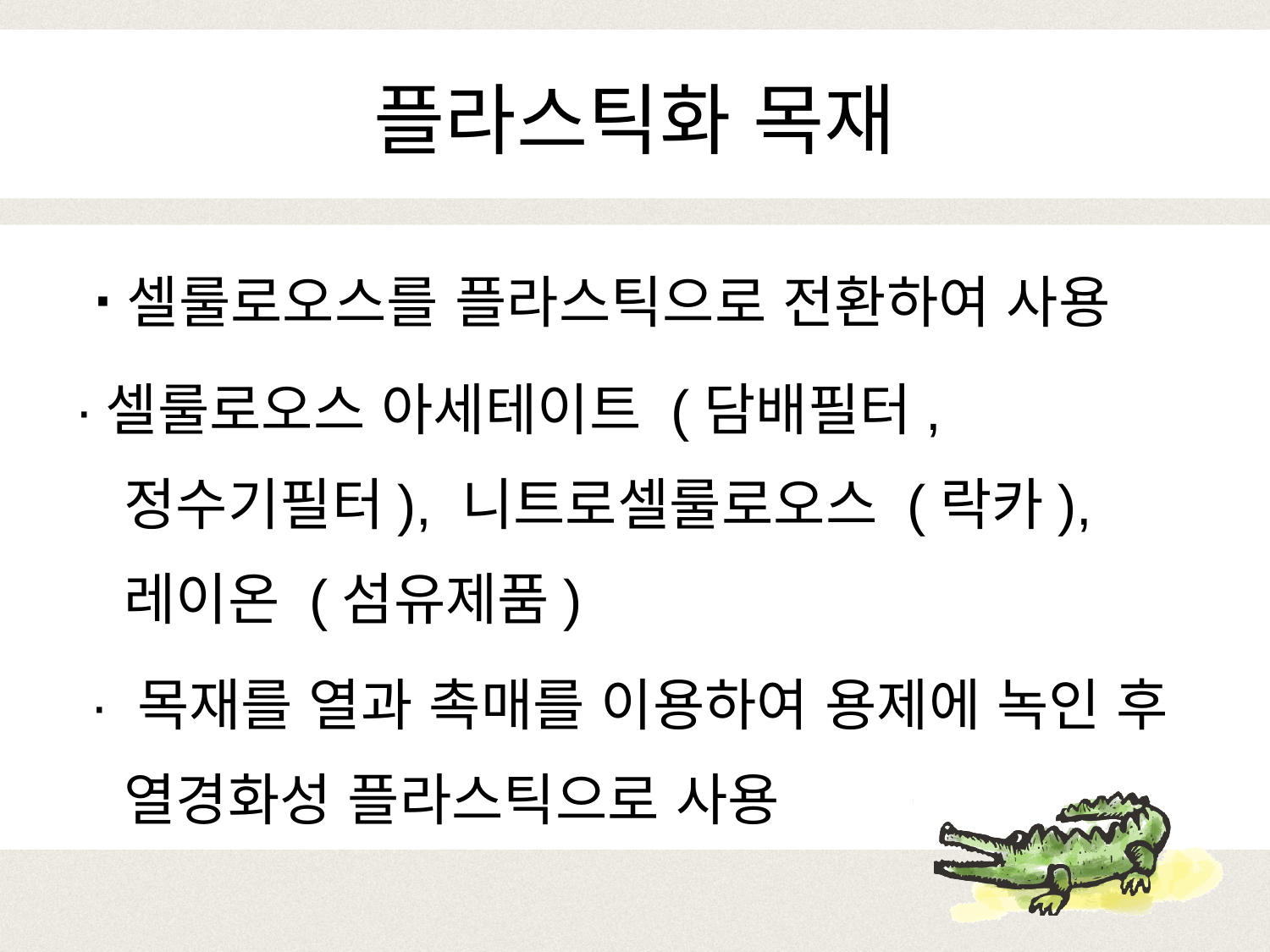

# 플라스틱화 목재
 ∙셀룰로오스를 플라스틱으로 전환하여 사용
∙셀룰로오스 아세테이트 (담배필터, 정수기필터), 니트로셀룰로오스 (락카), 레이온 (섬유제품)
 ∙ 목재를 열과 촉매를 이용하여 용제에 녹인 후 열경화성 플라스틱으로 사용